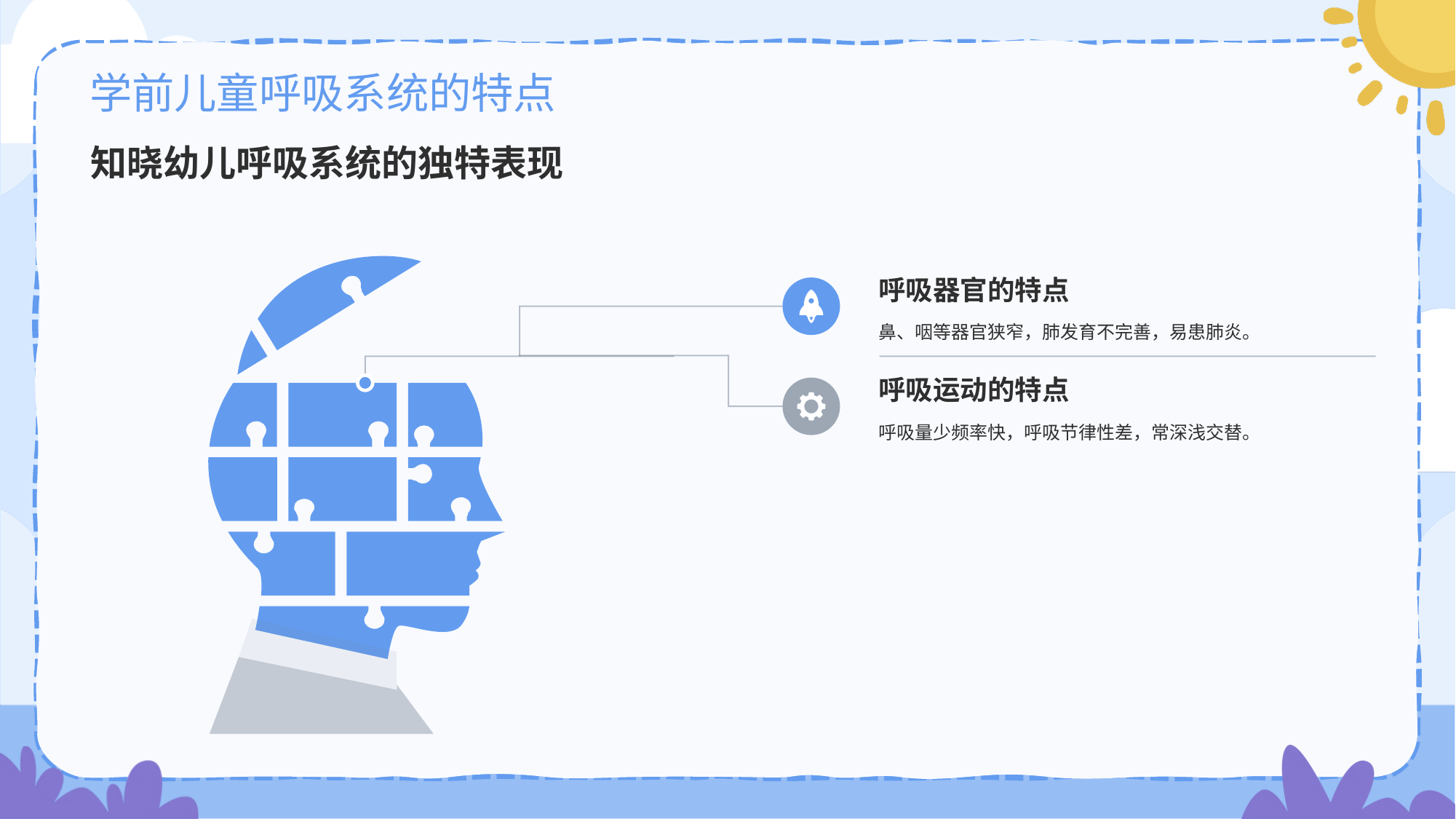

# 学前儿童呼吸系统的特点
知晓幼儿呼吸系统的独特表现

呼吸器官的特点

鼻、咽等器官狭窄，肺发育不完善，易患肺炎。

呼吸运动的特点

呼吸量少频率快，呼吸节律性差，常深浅交替。